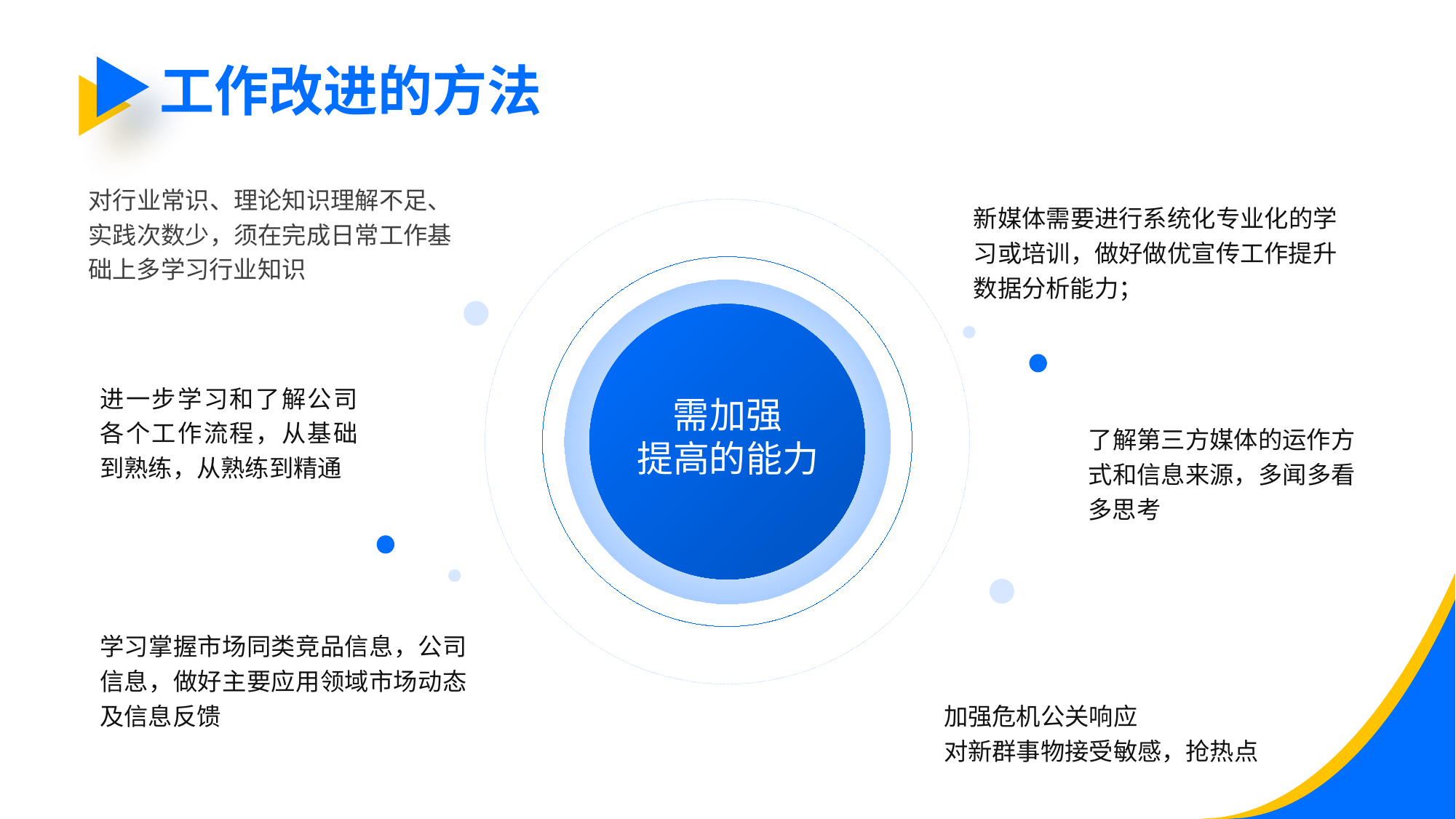

工作改进的方法
对行业常识、理论知识理解不足、实践次数少，须在完成日常工作基础上多学习行业知识
新媒体需要进行系统化专业化的学习或培训，做好做优宣传工作提升数据分析能力；

进一步学习和了解公司各个工作流程，从基础到熟练，从熟练到精通

需加强
提高的能力
了解第三方媒体的运作方式和信息来源，多闻多看多思考

学习掌握市场同类竞品信息，公司信息，做好主要应用领域市场动态及信息反馈

加强危机公关响应
对新群事物接受敏感，抢热点